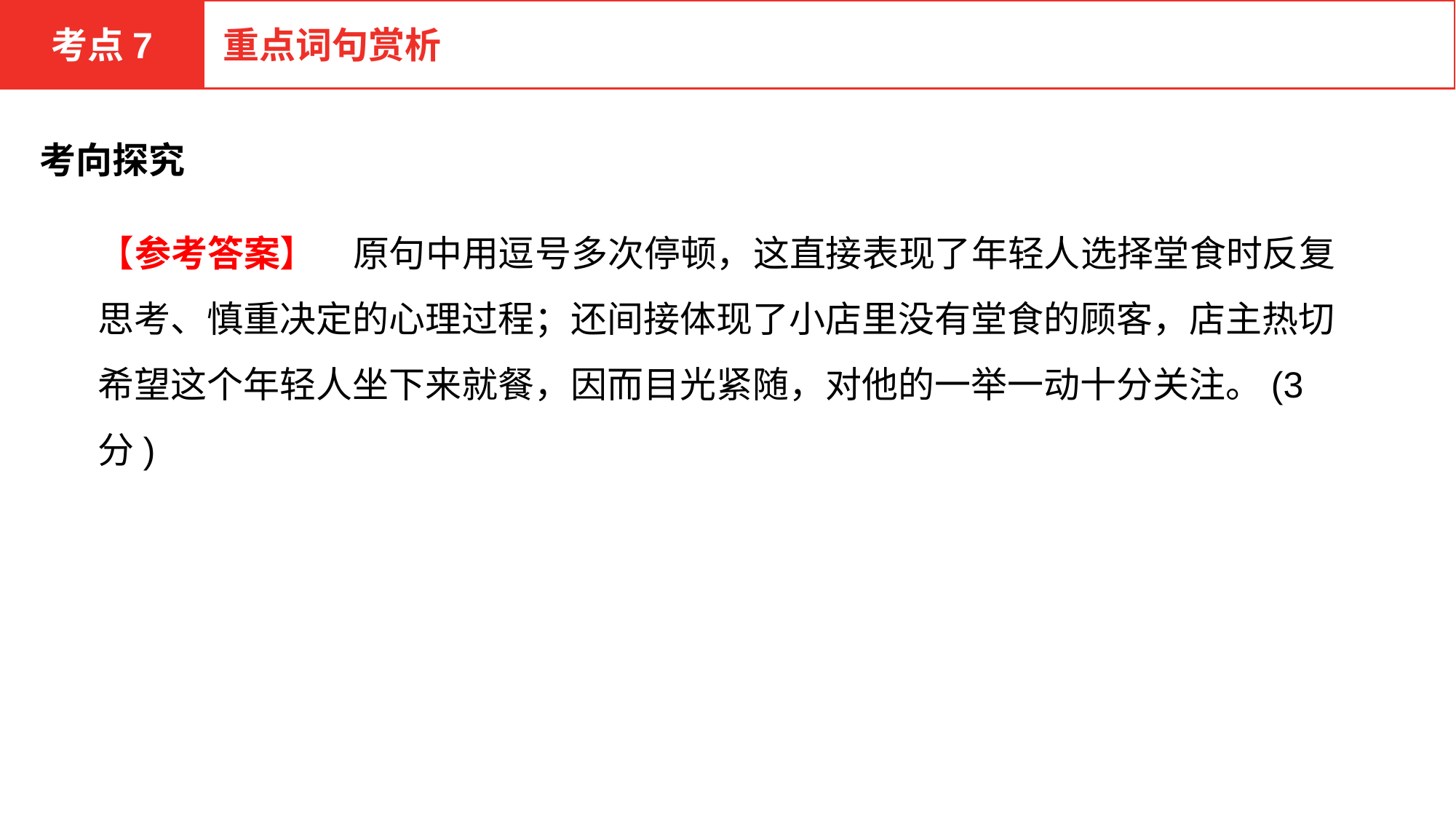

考点7
重点词句赏析
考向探究

【参考答案】　原句中用逗号多次停顿，这直接表现了年轻人选择堂食时反复思考、慎重决定的心理过程；还间接体现了小店里没有堂食的顾客，店主热切希望这个年轻人坐下来就餐，因而目光紧随，对他的一举一动十分关注。(3分)